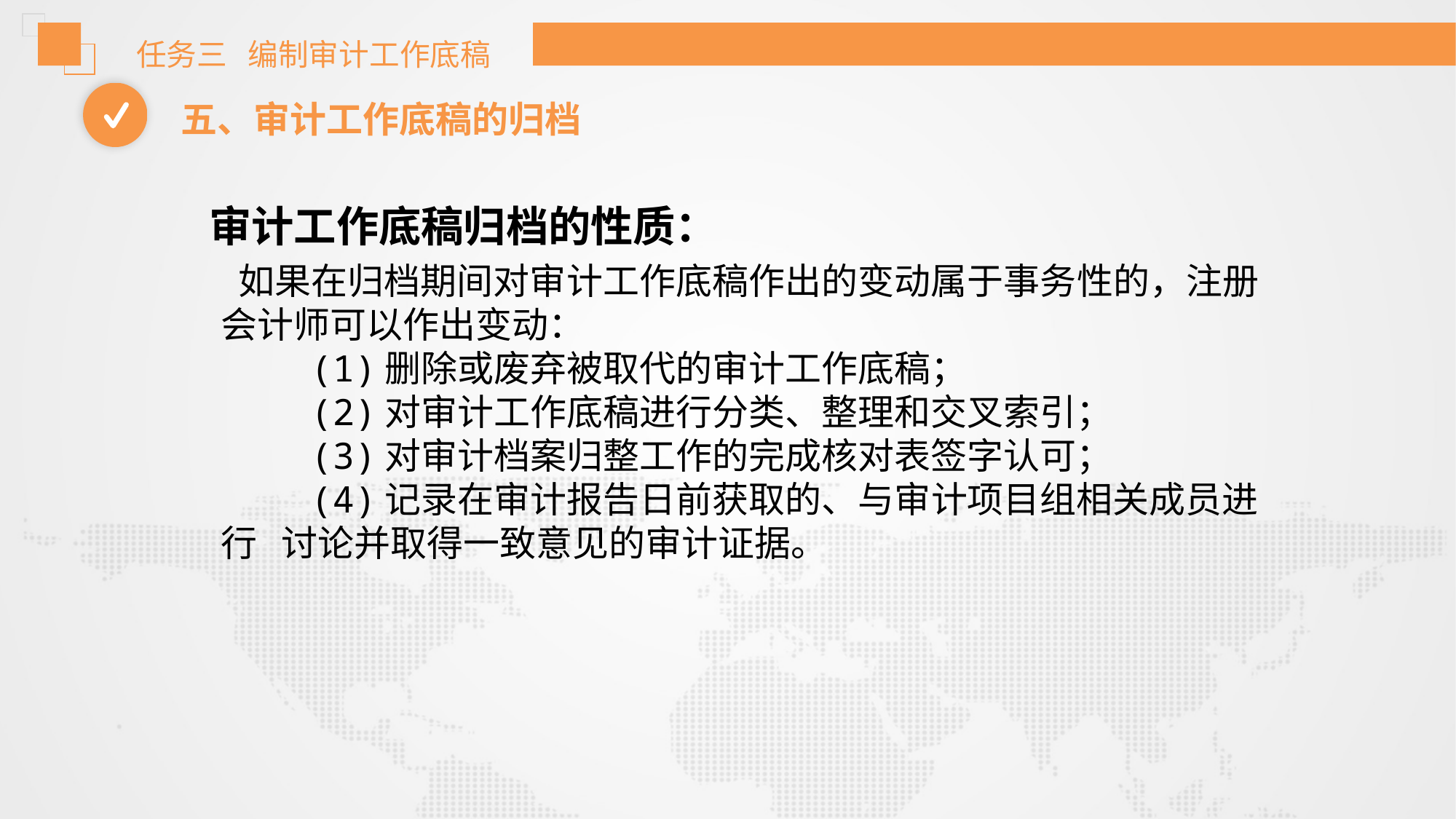

任务三   编制审计工作底稿

五、审计工作底稿的归档

  审计工作底稿归档的性质：
      如果在归档期间对审计工作底稿作出的变动属于事务性的，注册会计师可以作出变动：
      (1)删除或废弃被取代的审计工作底稿；
      (2)对审计工作底稿进行分类、整理和交叉索引；
      (3)对审计档案归整工作的完成核对表签字认可；
      (4)记录在审计报告日前获取的、与审计项目组相关成员进行   讨论并取得一致意见的审计证据。